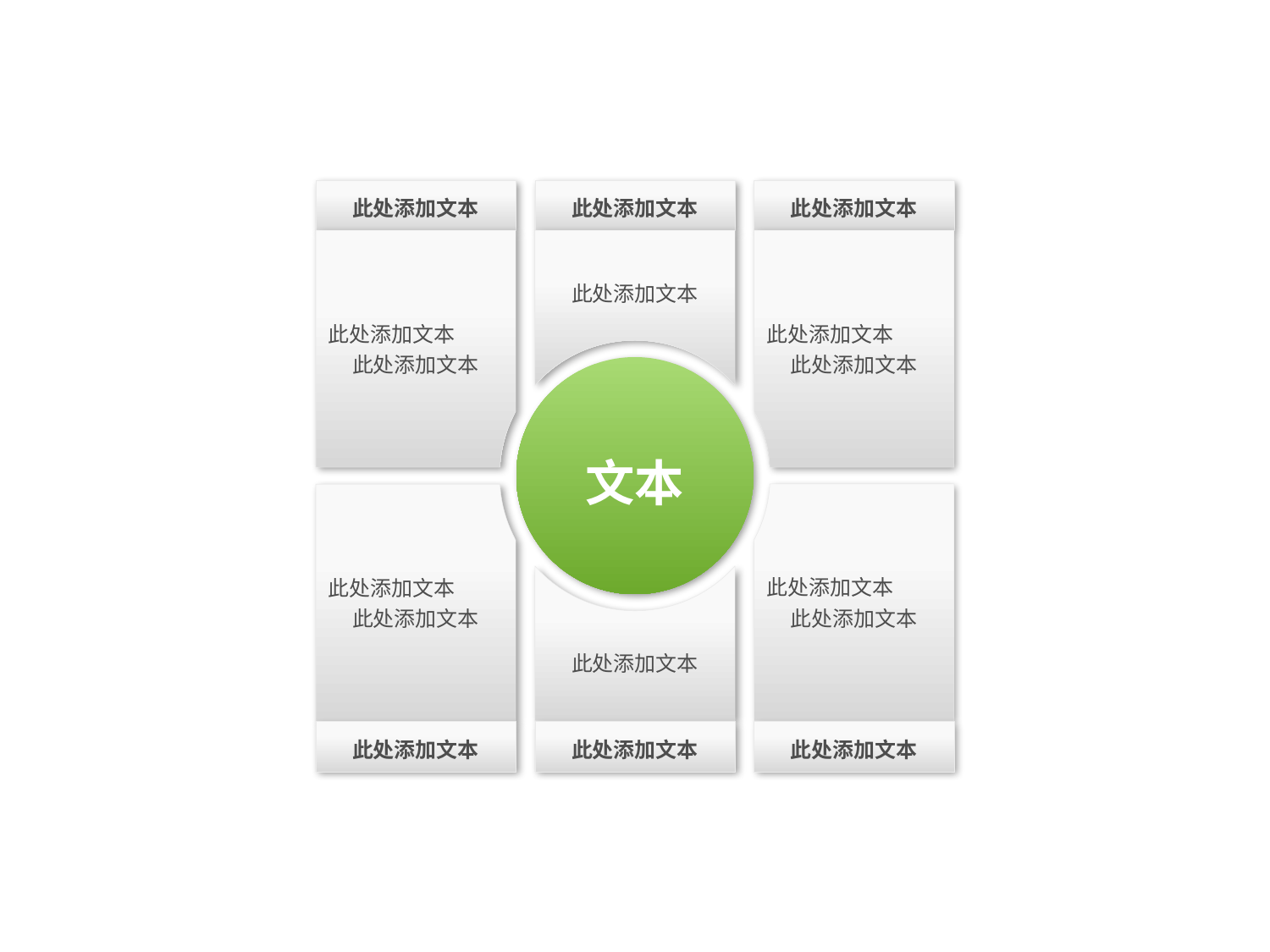

此处添加文本
此处添加文本
此处添加文本
此处添加文本
此处添加文本
此处添加文本
此处添加文本
此处添加文本
文本
此处添加文本
此处添加文本
此处添加文本
此处添加文本
此处添加文本
此处添加文本
此处添加文本
此处添加文本